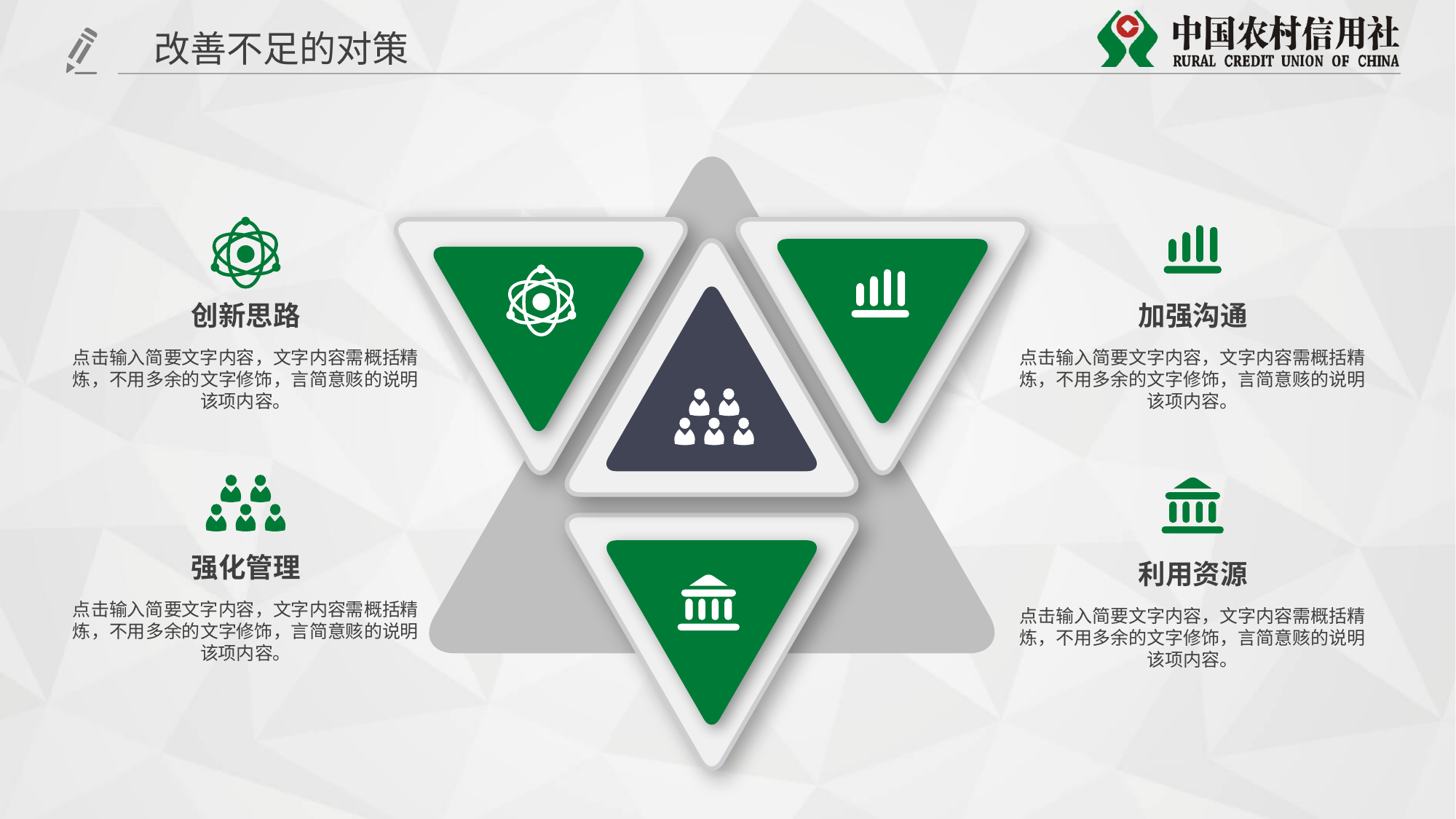

改善不足的对策

创新思路
加强沟通
点击输入简要文字内容，文字内容需概括精炼，不用多余的文字修饰，言简意赅的说明该项内容。
点击输入简要文字内容，文字内容需概括精炼，不用多余的文字修饰，言简意赅的说明该项内容。

强化管理
利用资源
点击输入简要文字内容，文字内容需概括精炼，不用多余的文字修饰，言简意赅的说明该项内容。
点击输入简要文字内容，文字内容需概括精炼，不用多余的文字修饰，言简意赅的说明该项内容。